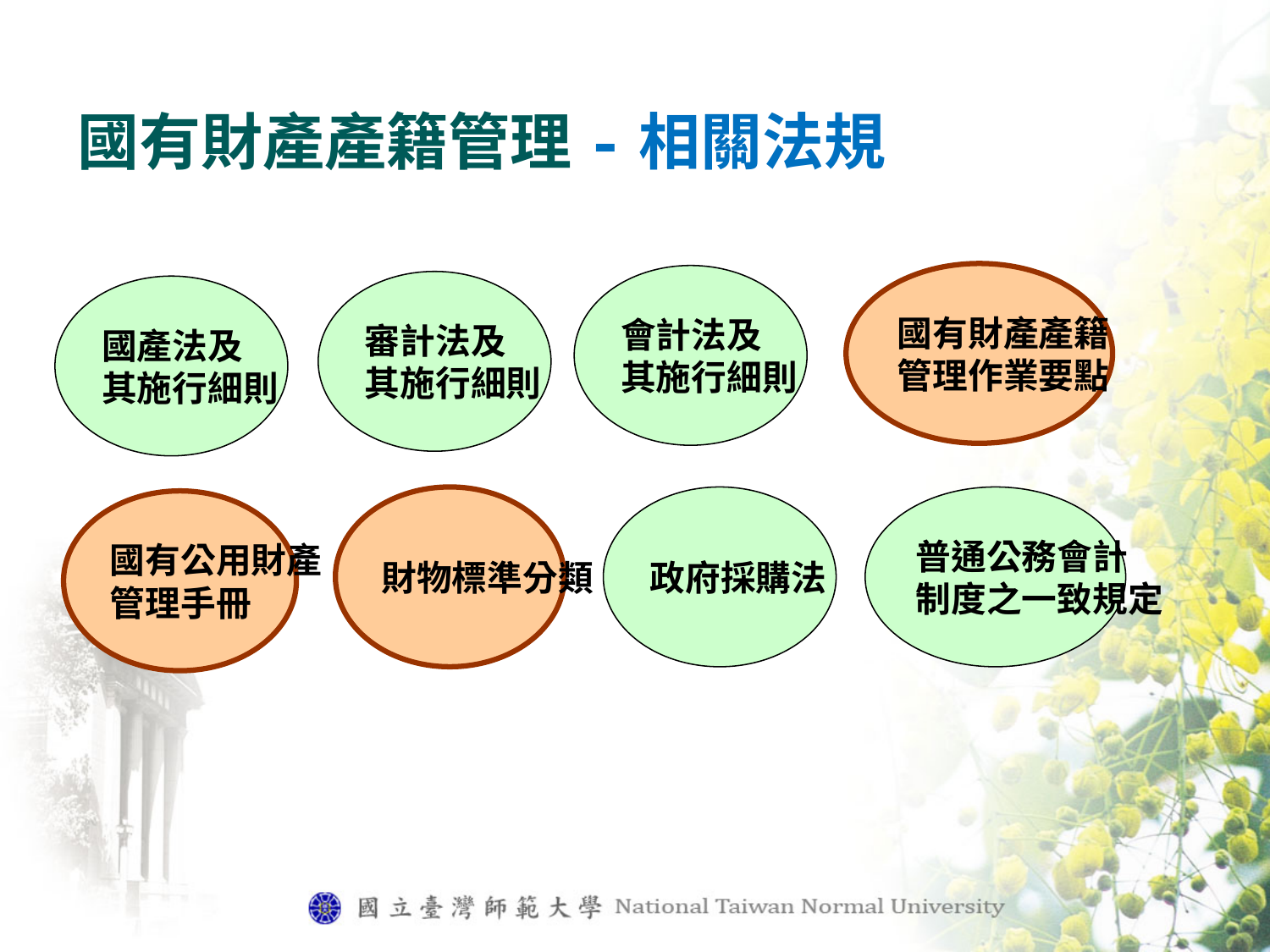

# 國有財產產籍管理-相關法規
國有財產產籍
管理作業要點
會計法及
其施行細則
審計法及
其施行細則
國產法及
其施行細則
財物標準分類
政府採購法
普通公務會計
制度之一致規定
國有公用財產
管理手冊